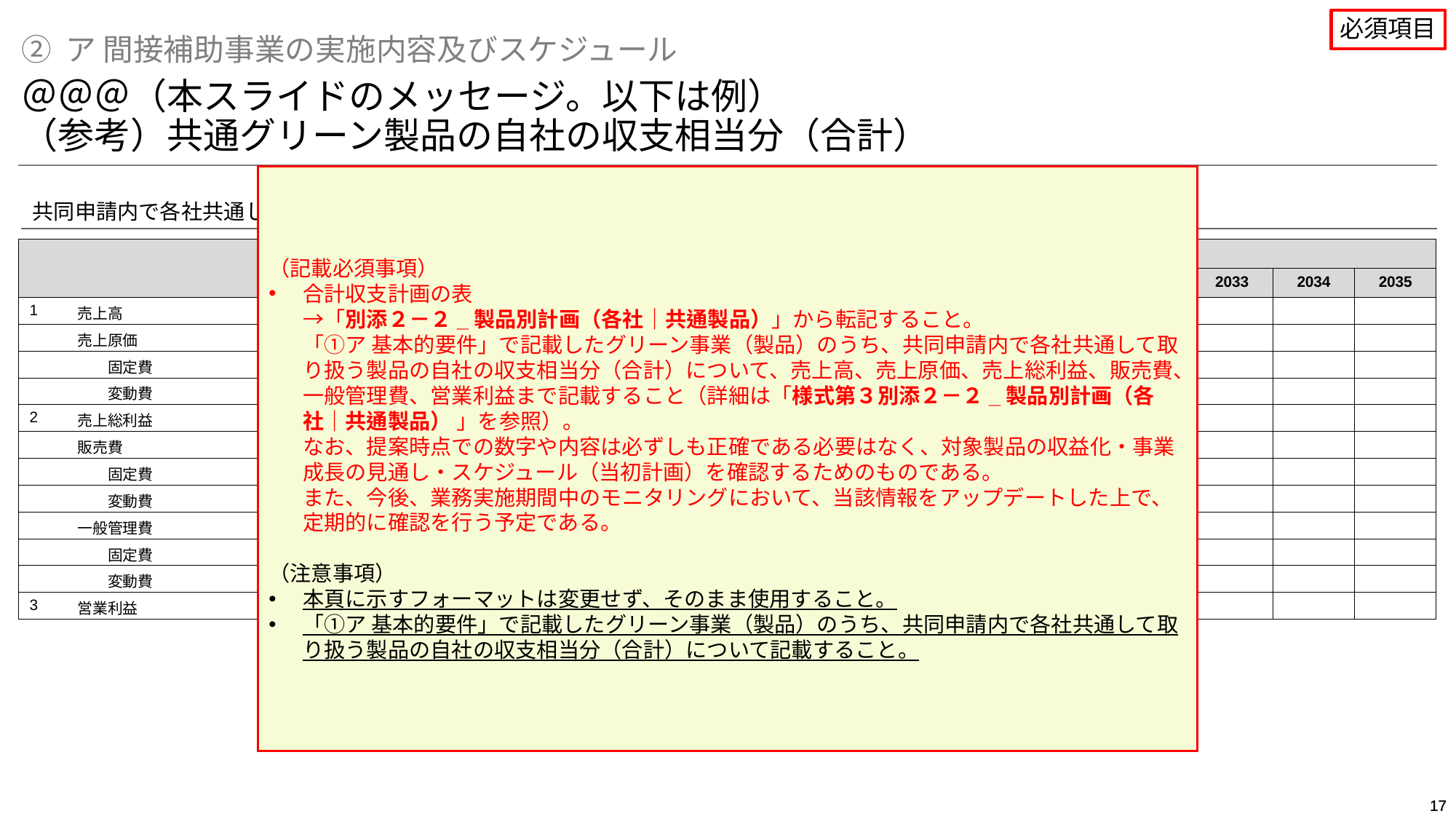

必須項目
② ア 間接補助事業の実施内容及びスケジュール
＠＠＠（本スライドのメッセージ。以下は例）
（参考）共通グリーン製品の自社の収支相当分（合計）
（記載必須事項）
合計収支計画の表
→「別添２－２_製品別計画（各社｜共通製品）」から転記すること。
「①ア 基本的要件」で記載したグリーン事業（製品）のうち、共同申請内で各社共通して取り扱う製品の自社の収支相当分（合計）について、売上高、売上原価、売上総利益、販売費、一般管理費、営業利益まで記載すること（詳細は「様式第３別添２－２_製品別計画（各社｜共通製品） 」を参照）。
なお、提案時点での数字や内容は必ずしも正確である必要はなく、対象製品の収益化・事業成長の見通し・スケジュール（当初計画）を確認するためのものである。
また、今後、業務実施期間中のモニタリングにおいて、当該情報をアップデートした上で、定期的に確認を行う予定である。

（注意事項）
本頁に示すフォーマットは変更せず、そのまま使用すること。
「①ア 基本的要件」で記載したグリーン事業（製品）のうち、共同申請内で各社共通して取り扱う製品の自社の収支相当分（合計）について記載すること。
共同申請内で各社共通して取り扱うグリーン製品の自社の収支相当分（合計）
| 項目 | 対象経費 | 年度（百万円） |  |  |  |  |  |  |  |  |  |  |
| --- | --- | --- | --- | --- | --- | --- | --- | --- | --- | --- | --- | --- |
| 設備名 | 対象経費 | 2025 | 2026 | 2027 | 2028 | 2029 | 2030 | 2031 | 2032 | 2033 | 2034 | 2035 |
| 1 | 売上高 | xx |  |  |  |  |  |  |  |  |  |  |
|  | 売上原価 |  |  |  |  |  |  |  |  |  |  |  |
|  | 固定費 |  |  |  |  |  |  |  |  |  |  |  |
|  | 変動費 |  |  |  |  |  |  |  |  |  |  |  |
| 2 | 売上総利益 |  |  |  |  |  |  |  |  |  |  |  |
|  | 販売費 |  |  |  |  |  |  |  |  |  |  |  |
|  | 固定費 |  |  |  |  |  |  |  |  |  |  |  |
|  | 変動費 |  |  |  |  |  |  |  |  |  |  |  |
|  | 一般管理費 |  |  |  |  |  |  |  |  |  |  |  |
|  | 固定費 |  |  |  |  |  |  |  |  |  |  |  |
|  | 変動費 |  |  |  |  |  |  |  |  |  |  |  |
| 3 | 営業利益 |  |  |  |  |  |  |  |  |  |  |  |